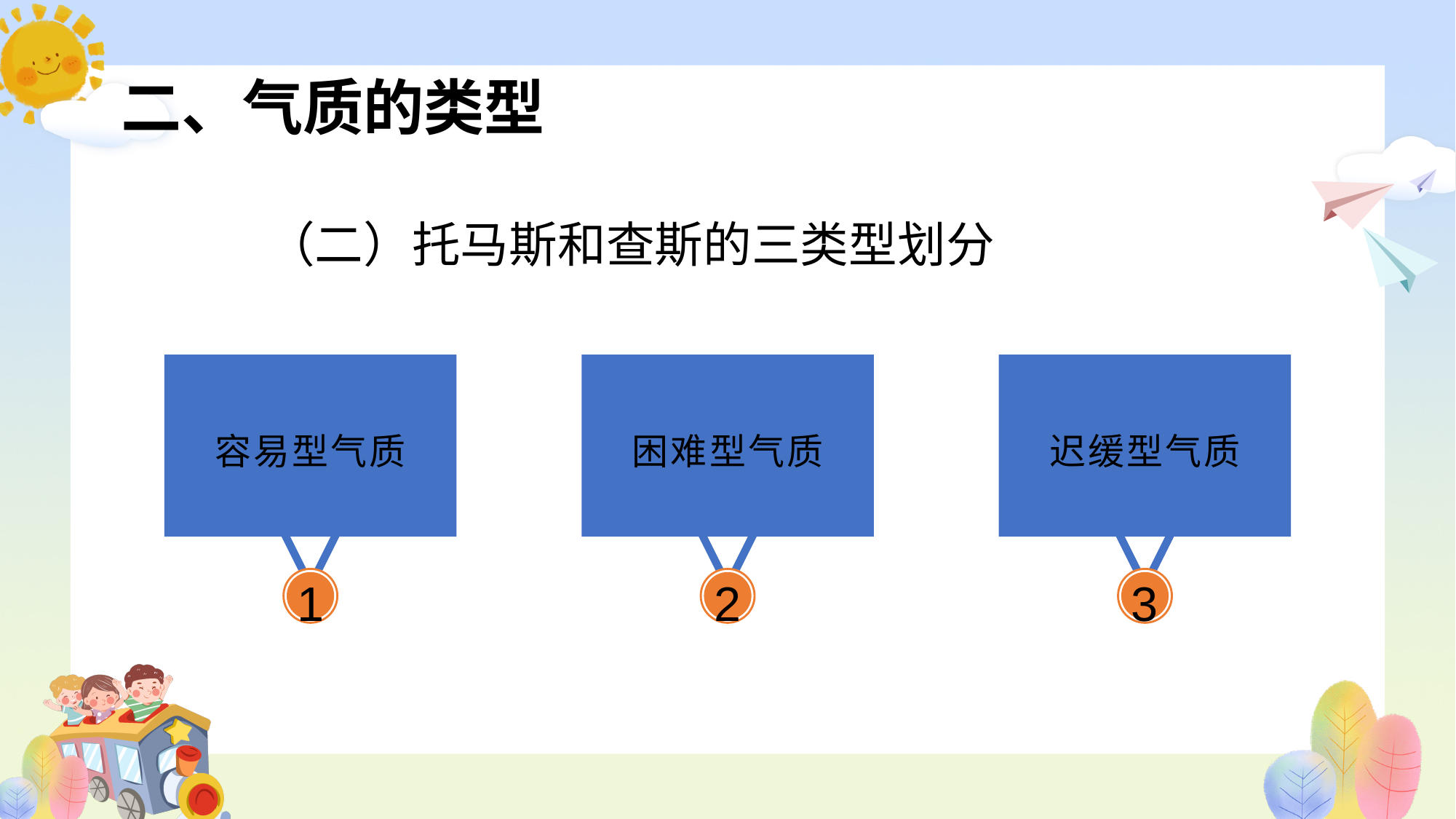

二、气质的类型
（二）托马斯和查斯的三类型划分
容易型气质

1
困难型气质

2
迟缓型气质

3